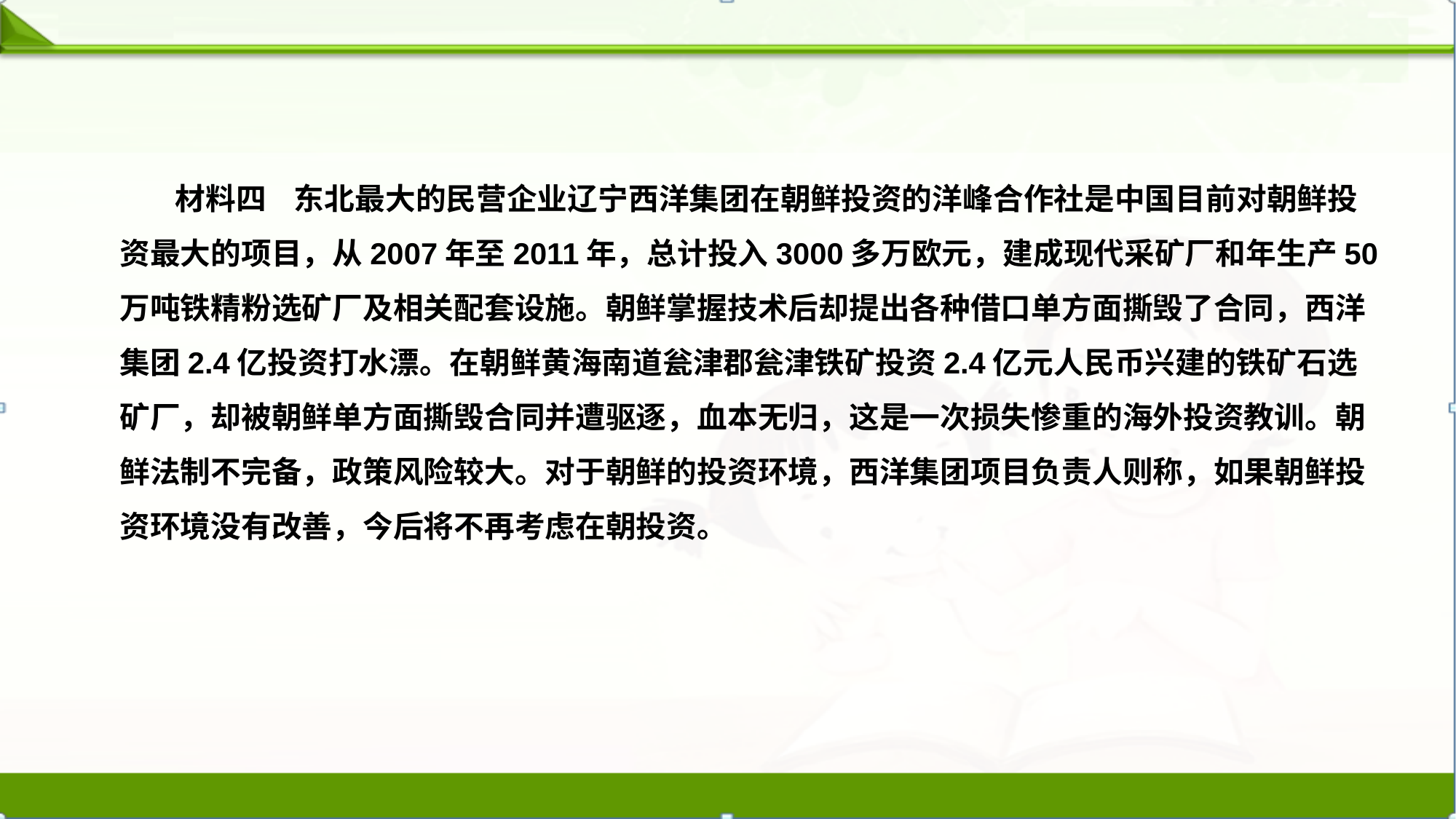

材料四    东北最大的民营企业辽宁西洋集团在朝鲜投资的洋峰合作社是中国目前对朝鲜投资最大的项目，从2007年至2011年，总计投入3000多万欧元，建成现代采矿厂和年生产50万吨铁精粉选矿厂及相关配套设施。朝鲜掌握技术后却提出各种借口单方面撕毁了合同，西洋集团2.4亿投资打水漂。在朝鲜黄海南道瓮津郡瓮津铁矿投资2.4亿元人民币兴建的铁矿石选矿厂，却被朝鲜单方面撕毁合同并遭驱逐，血本无归，这是一次损失惨重的海外投资教训。朝鲜法制不完备，政策风险较大。对于朝鲜的投资环境，西洋集团项目负责人则称，如果朝鲜投资环境没有改善，今后将不再考虑在朝投资。